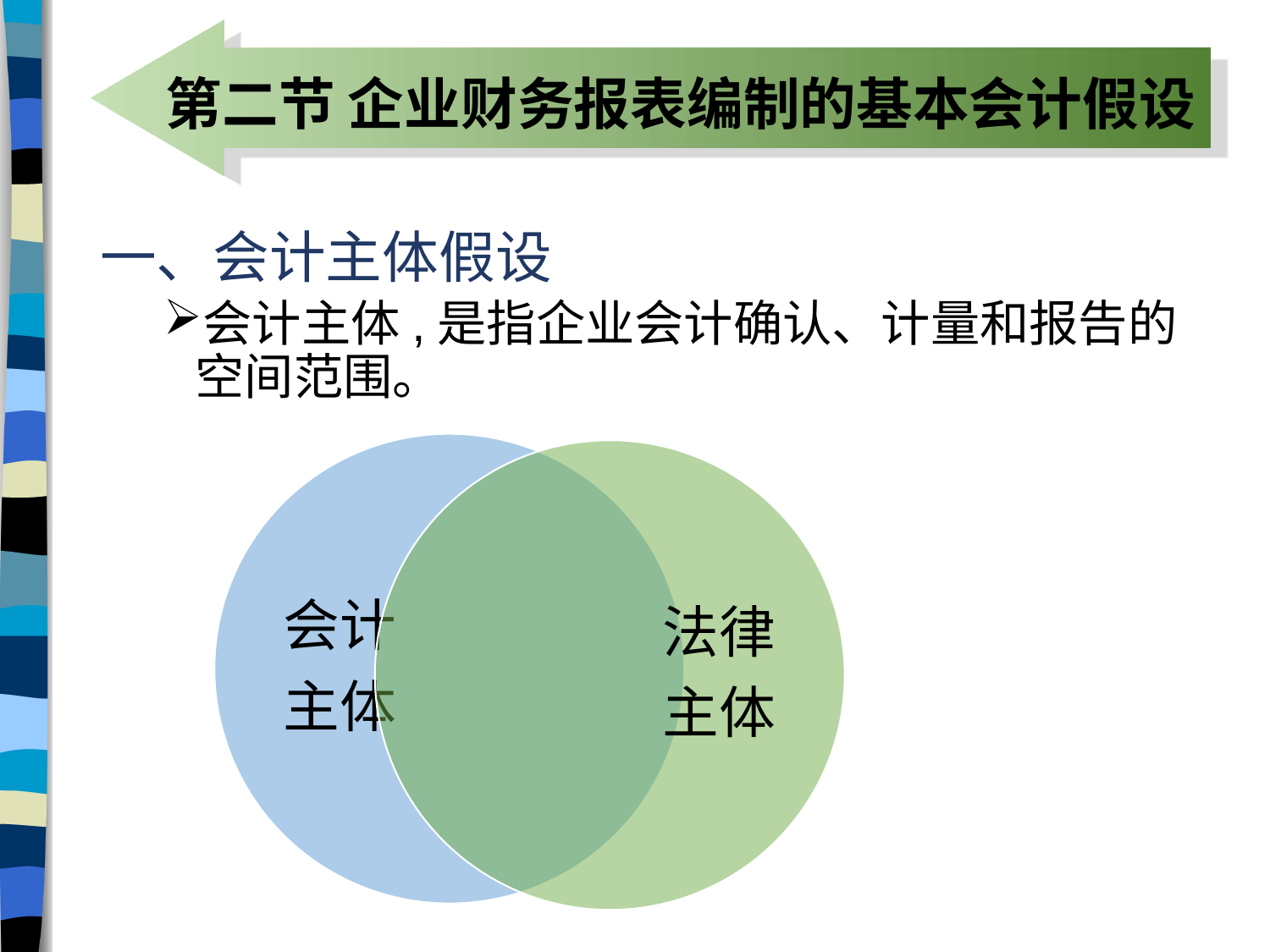

# 第二节 企业财务报表编制的基本会计假设
一、会计主体假设
会计主体,是指企业会计确认、计量和报告的空间范围。

会计
主体
法律
主体